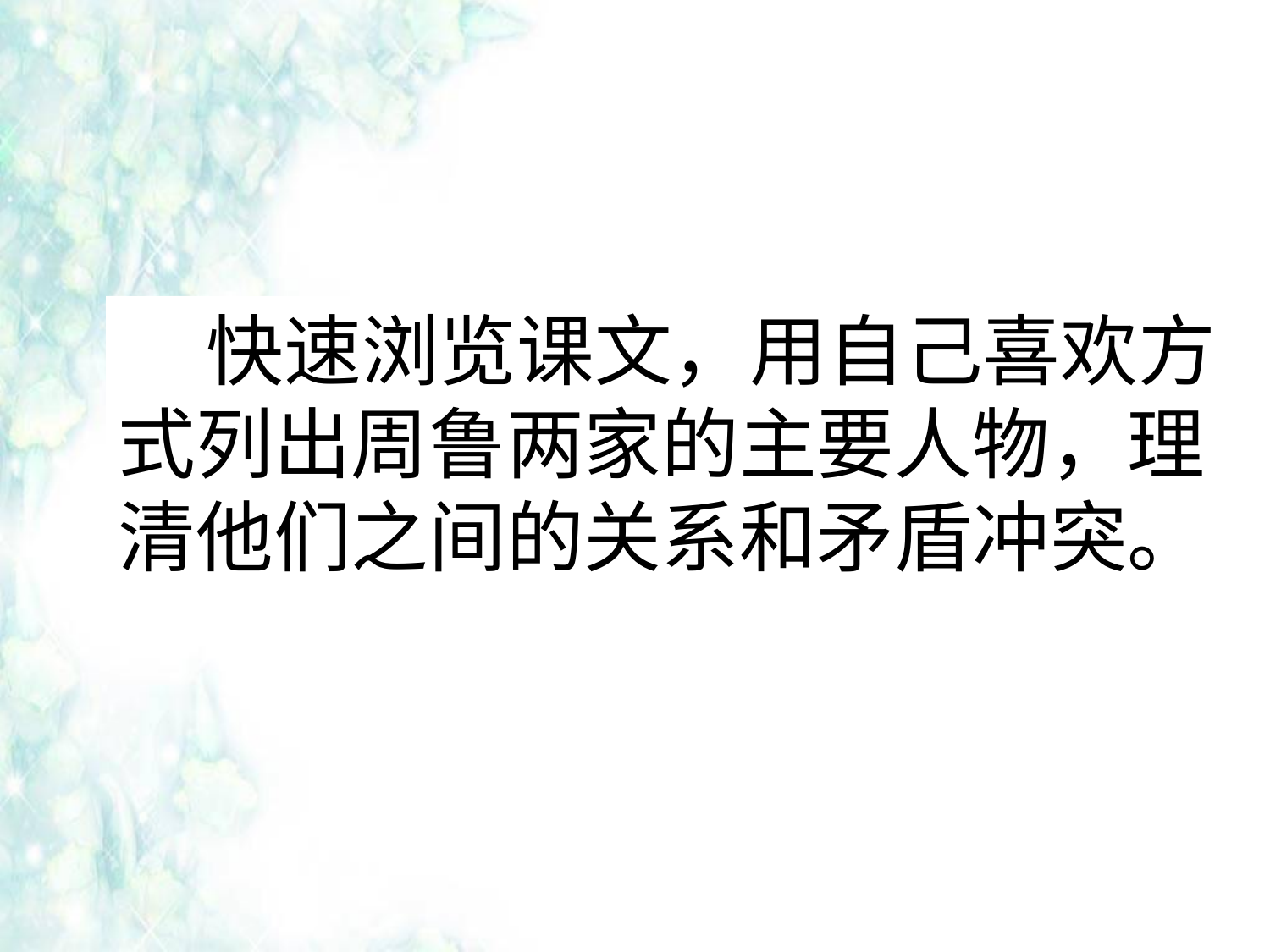

快速浏览课文，用自己喜欢方式列出周鲁两家的主要人物，理清他们之间的关系和矛盾冲突。